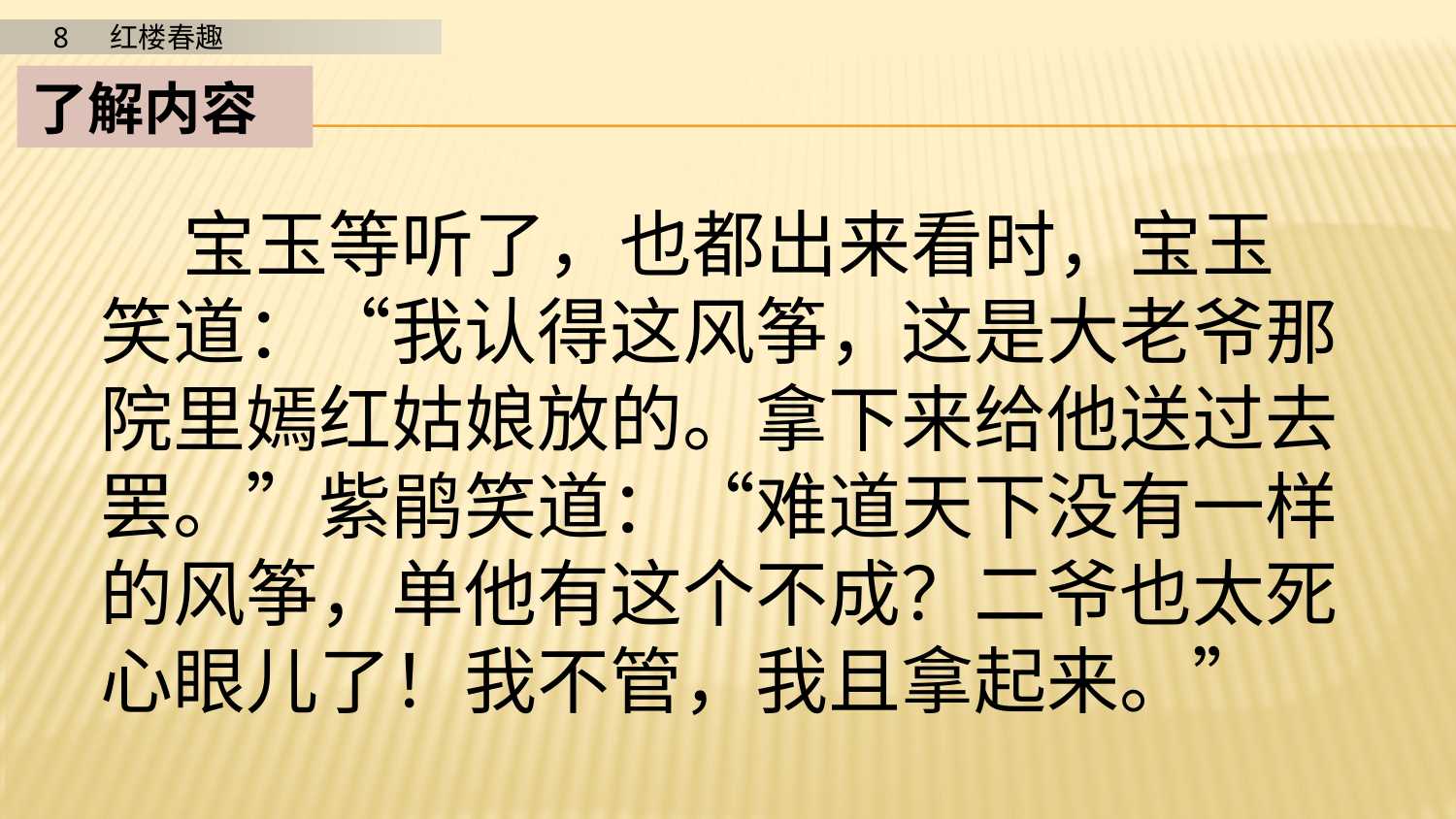

了解内容
    宝玉等听了，也都出来看时，宝玉笑道：“我认得这风筝，这是大老爷那院里嫣红姑娘放的。拿下来给他送过去罢。”紫鹃笑道：“难道天下没有一样的风筝，单他有这个不成？二爷也太死心眼儿了！我不管，我且拿起来。”